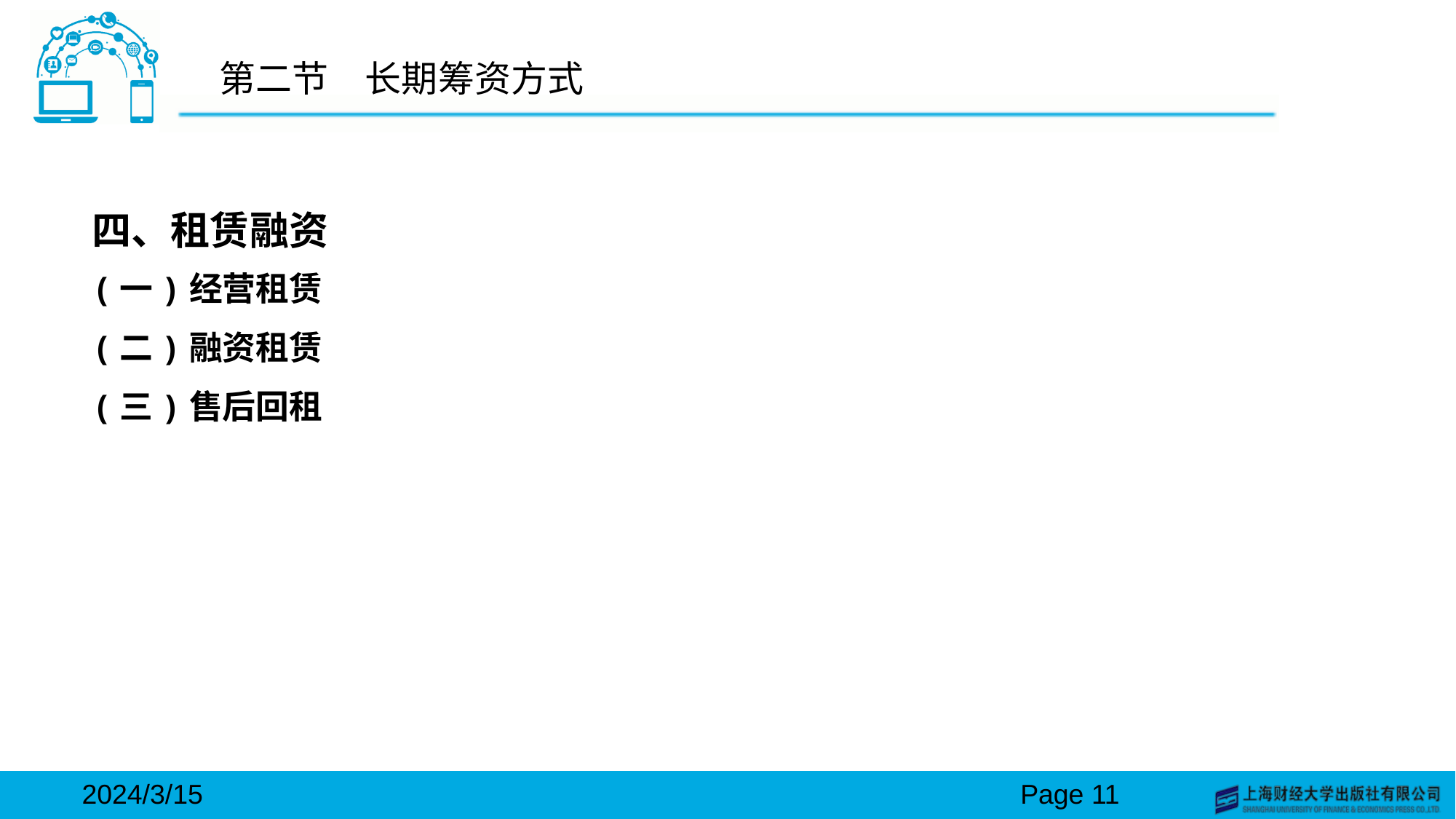

# 第二节　长期筹资方式
四、租赁融资
(一)经营租赁
(二)融资租赁
(三)售后回租

2024/3/15
Page 11